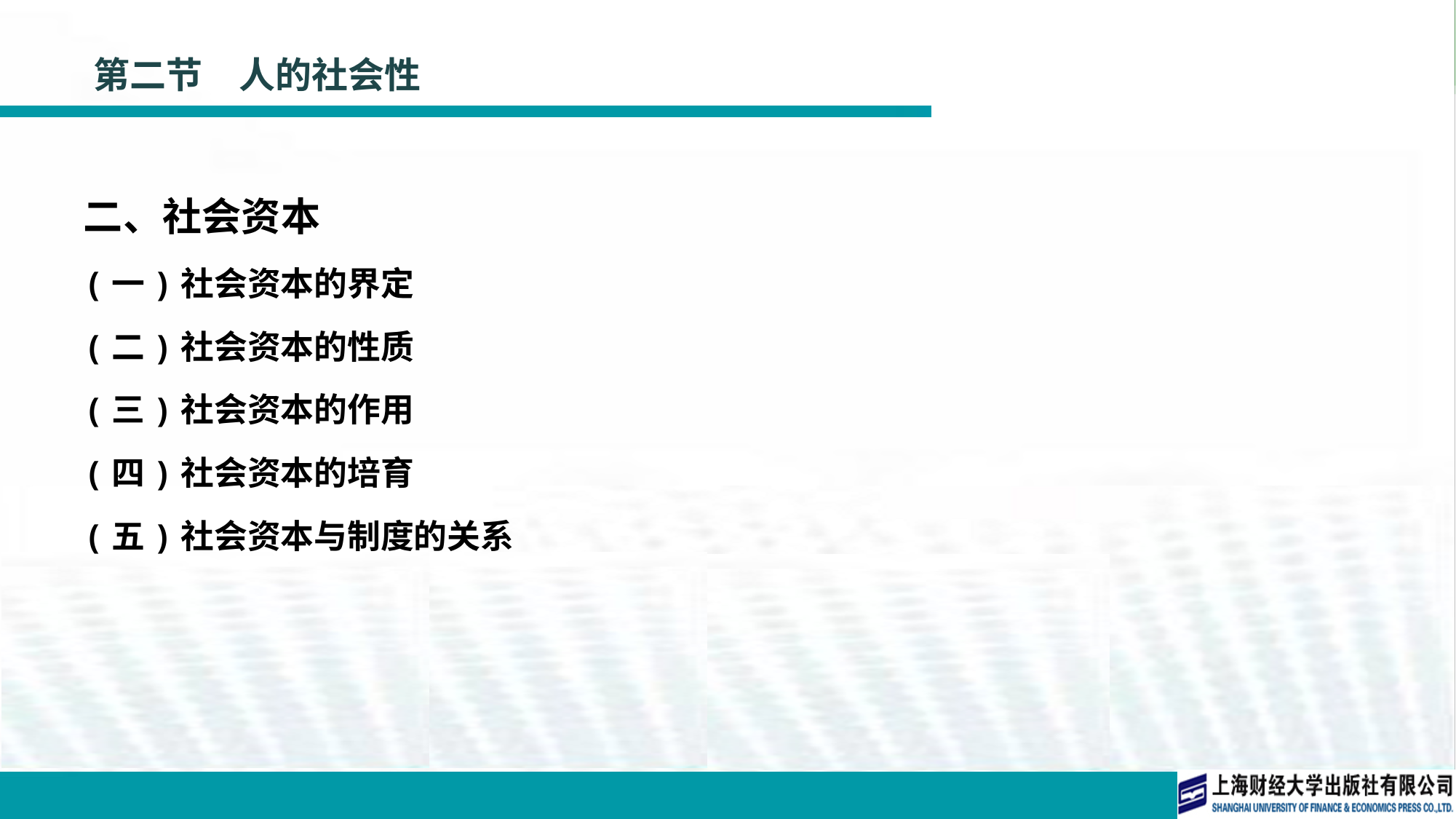

# 第二节　人的社会性
二、社会资本
(一)社会资本的界定
(二)社会资本的性质
(三)社会资本的作用
(四)社会资本的培育
(五)社会资本与制度的关系